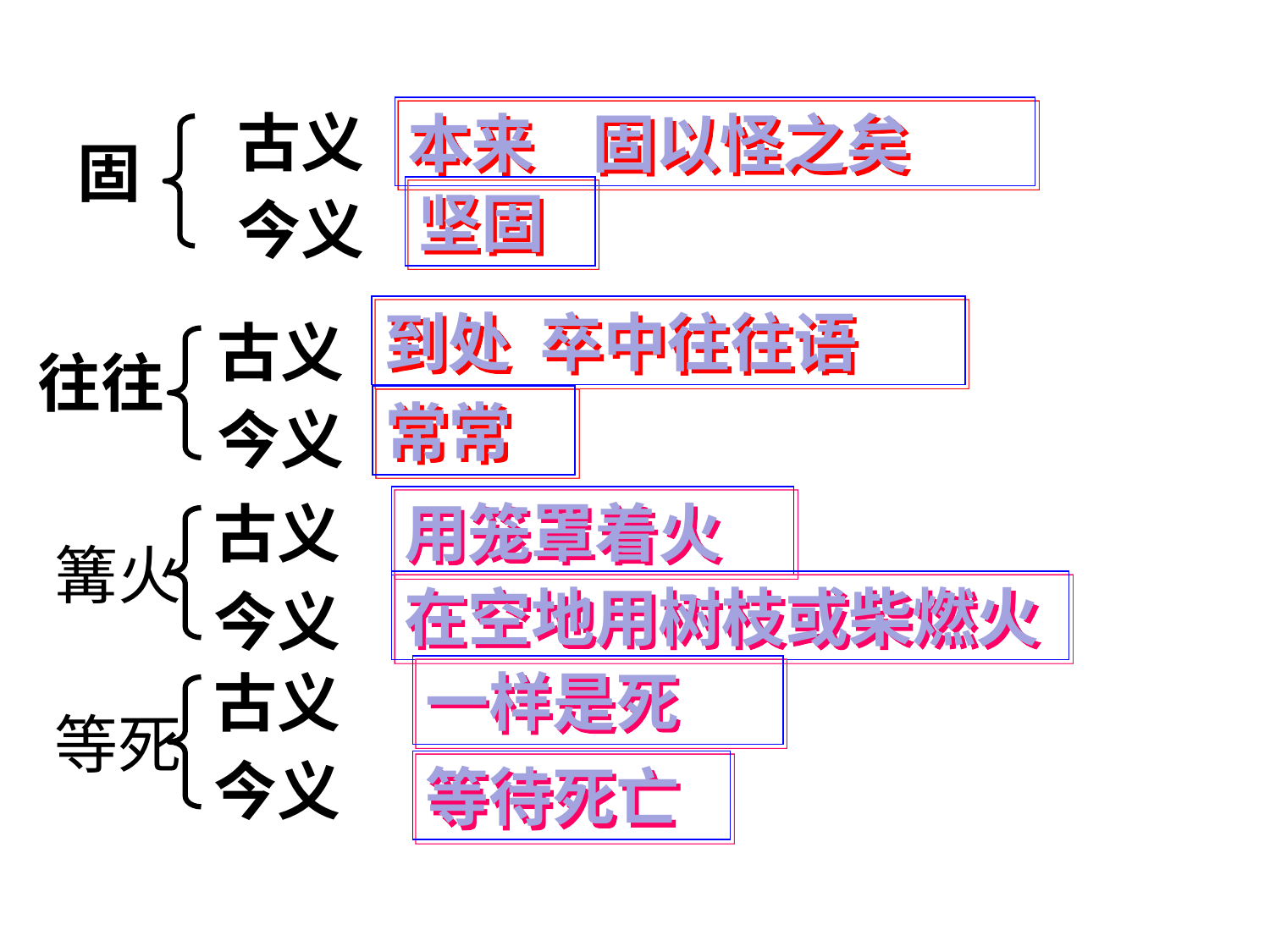

古义
今义
本来    固以怪之矣

固
坚固
古义
今义
到处  卒中往往语

往往
常常
古义
今义
用笼罩着火

篝火
在空地用树枝或柴燃火
古义
今义
一样是死

等死
等待死亡